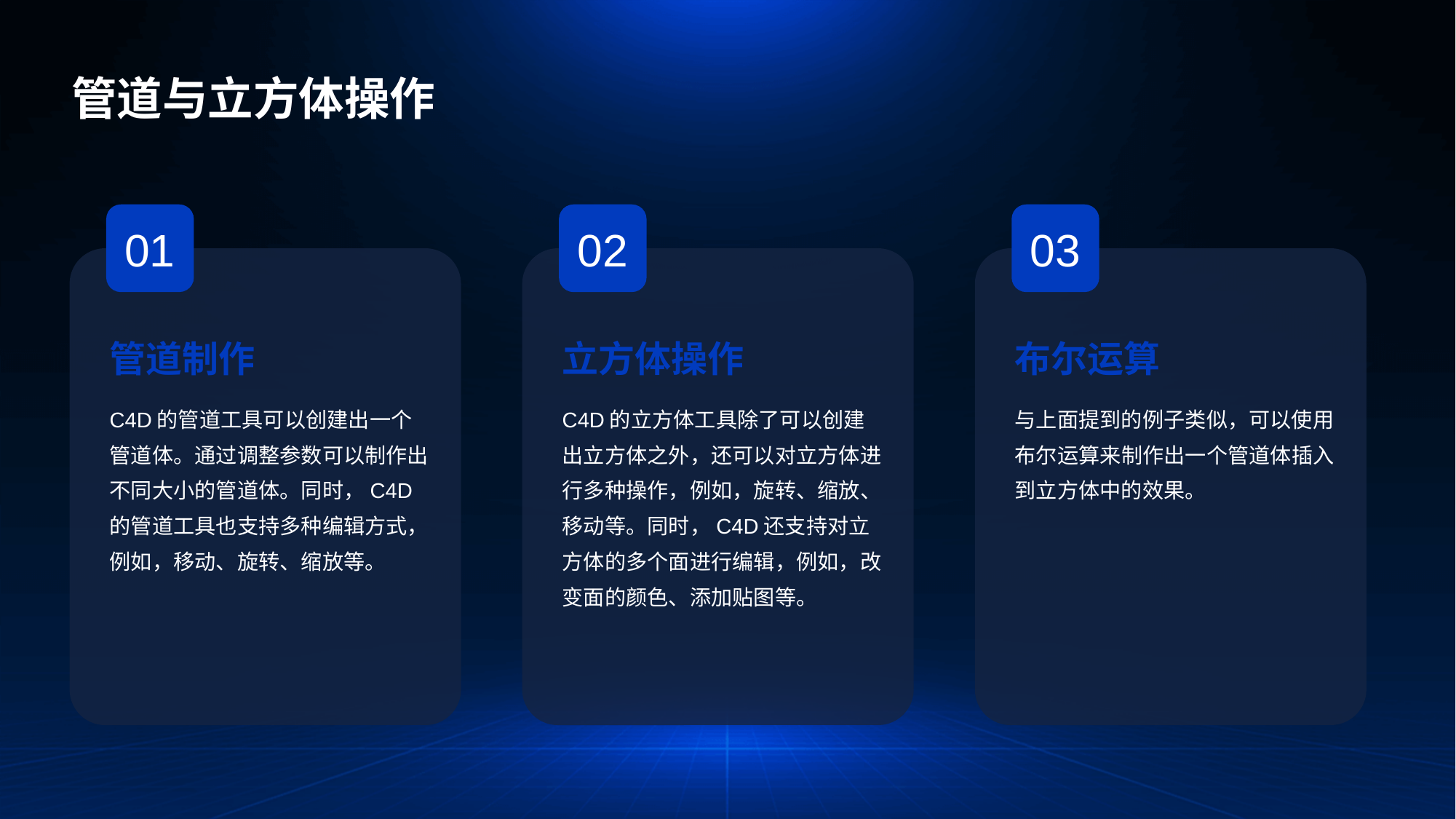

管道与立方体操作
01
02
03

管道制作
立方体操作
布尔运算
C4D的管道工具可以创建出一个管道体。通过调整参数可以制作出不同大小的管道体。同时，C4D的管道工具也支持多种编辑方式，例如，移动、旋转、缩放等。
C4D的立方体工具除了可以创建出立方体之外，还可以对立方体进行多种操作，例如，旋转、缩放、移动等。同时，C4D还支持对立方体的多个面进行编辑，例如，改变面的颜色、添加贴图等。
与上面提到的例子类似，可以使用布尔运算来制作出一个管道体插入到立方体中的效果。